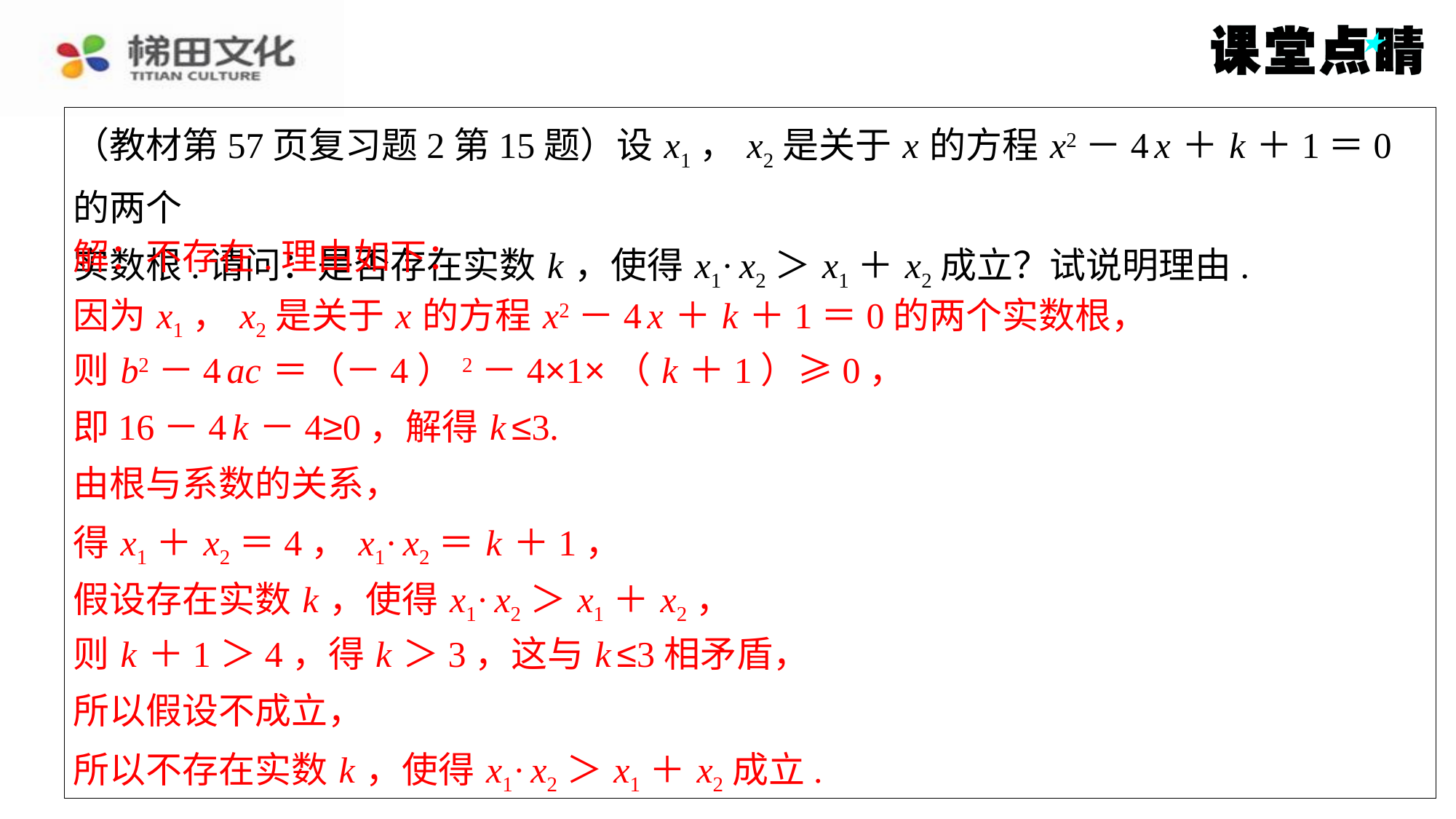

（教材第57页复习题2第15题）设 x1， x2是关于 x 的方程 x2－4 x ＋ k ＋1＝0的两个
实数根.请问：是否存在实数 k ，使得 x1· x2＞ x1＋ x2成立？试说明理由.
解：不存在.理由如下：
因为 x1， x2是关于 x 的方程 x2－4 x ＋ k ＋1＝0的两个实数根，
则 b2－4 ac ＝（－4）2－4×1×（ k ＋1）≥0，
即16－4 k －4≥0，解得 k ≤3.
由根与系数的关系，
得 x1＋ x2＝4， x1· x2＝ k ＋1，
假设存在实数 k ，使得 x1· x2＞ x1＋ x2，
则 k ＋1＞4，得 k ＞3，这与 k ≤3相矛盾，
所以假设不成立，
所以不存在实数 k ，使得 x1· x2＞ x1＋ x2成立.
解：不存在.理由如下：
因为 x1， x2是关于 x 的方程 x2－4 x ＋ k ＋1＝0的两个实数根，
则 b2－4 ac ＝（－4）2－4×1×（ k ＋1）≥0，
即16－4 k －4≥0，解得 k ≤3.
由根与系数的关系，
得 x1＋ x2＝4， x1· x2＝ k ＋1，
假设存在实数 k ，使得 x1· x2＞ x1＋ x2，
则 k ＋1＞4，得 k ＞3，这与 k ≤3相矛盾，
所以假设不成立，
所以不存在实数 k ，使得 x1· x2＞ x1＋ x2成立.